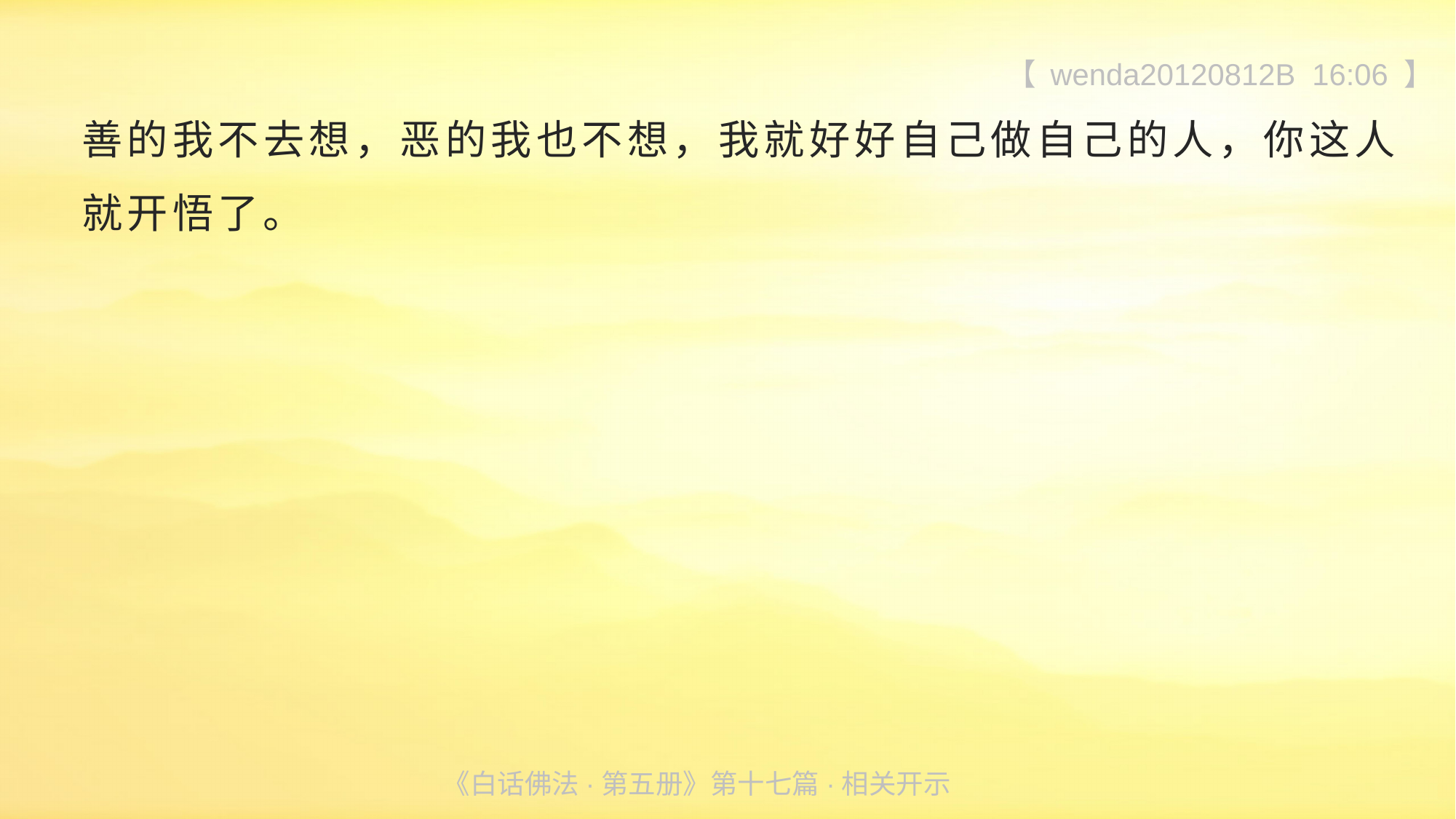

【 wenda20120812B  16:06 】
善的我不去想，恶的我也不想，我就好好自己做自己的人，你这人就开悟了。

《白话佛法·第五册》第十七篇·相关开示